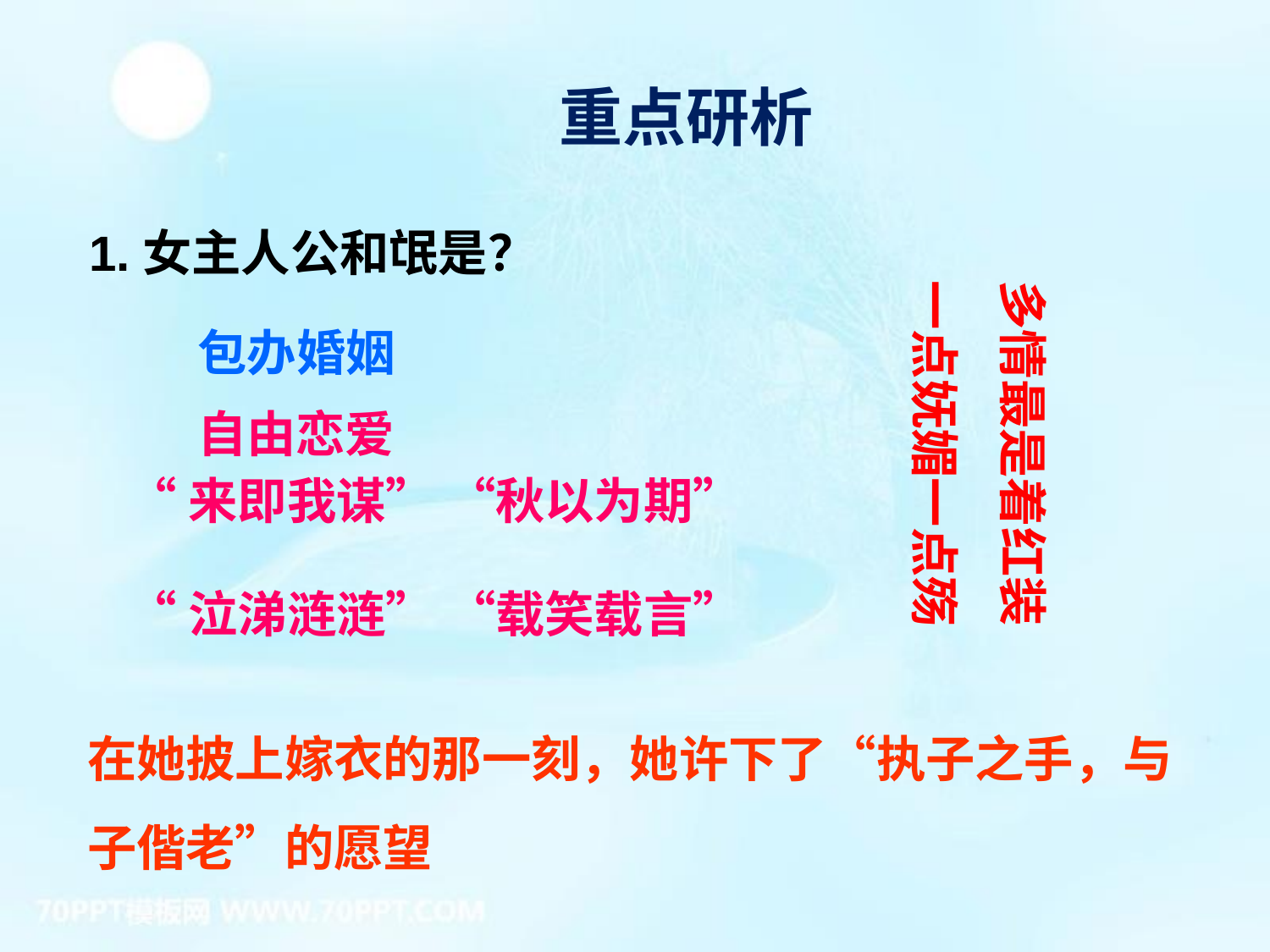

重点研析
1.女主人公和氓是？
多情最是着红装
一点妩媚一点殇
包办婚姻
自由恋爱
“来即我谋” “秋以为期”
“泣涕涟涟” “载笑载言”
在她披上嫁衣的那一刻，她许下了“执子之手，与子偕老”的愿望